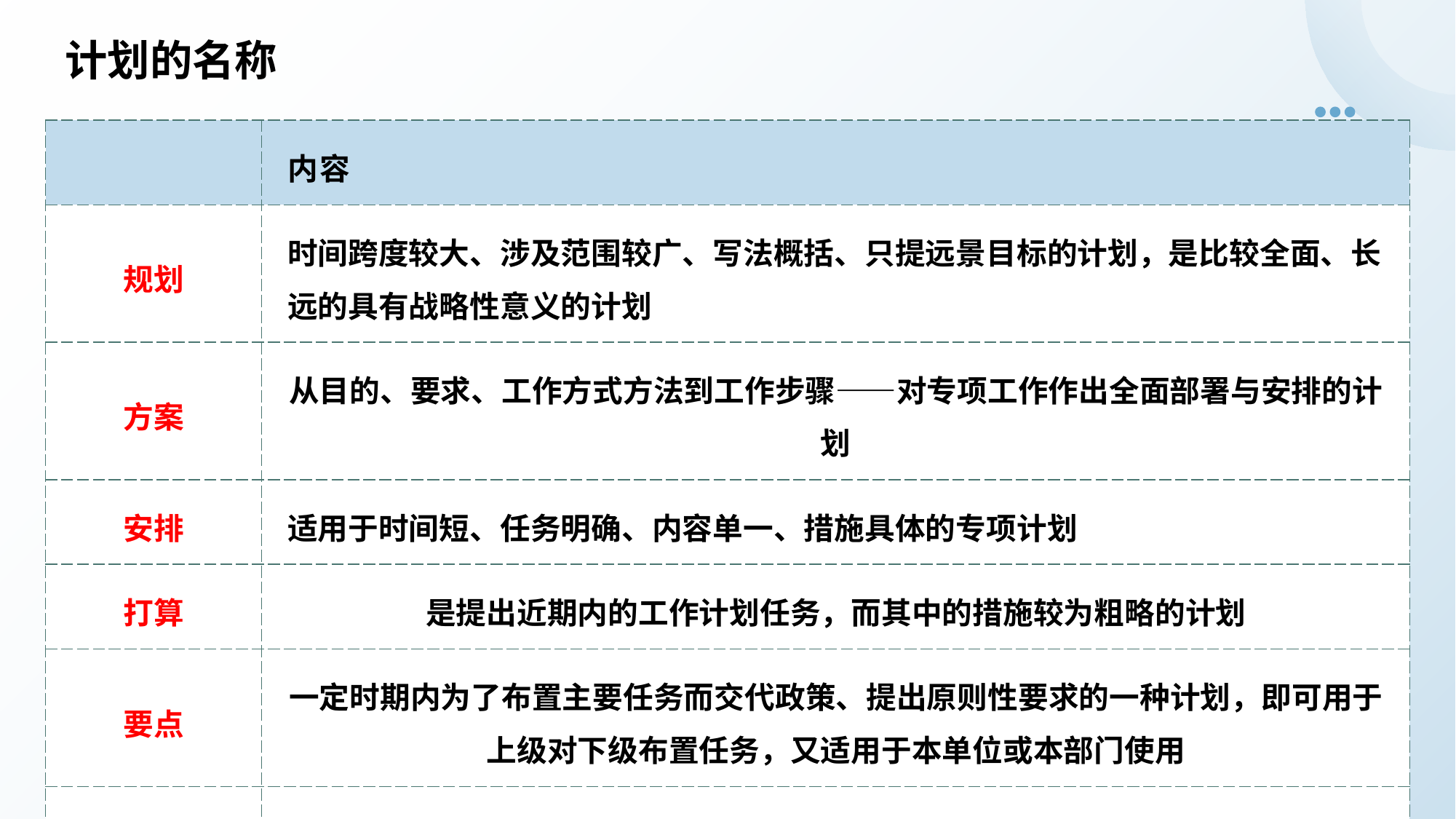

计划的名称
|  | 内容 |
| --- | --- |
| 规划 | 时间跨度较大、涉及范围较广、写法概括、只提远景目标的计划，是比较全面、长远的具有战略性意义的计划 |
| 方案 | 从目的、要求、工作方式方法到工作步骤——对专项工作作出全面部署与安排的计划 |
| 安排 | 适用于时间短、任务明确、内容单一、措施具体的专项计划 |
| 打算 | 是提出近期内的工作计划任务，而其中的措施较为粗略的计划 |
| 要点 | 一定时期内为了布置主要任务而交代政策、提出原则性要求的一种计划，即可用于上级对下级布置任务，又适用于本单位或本部门使用 |
| 设想 | 是粗线条的、初步的、非正式的计划 |